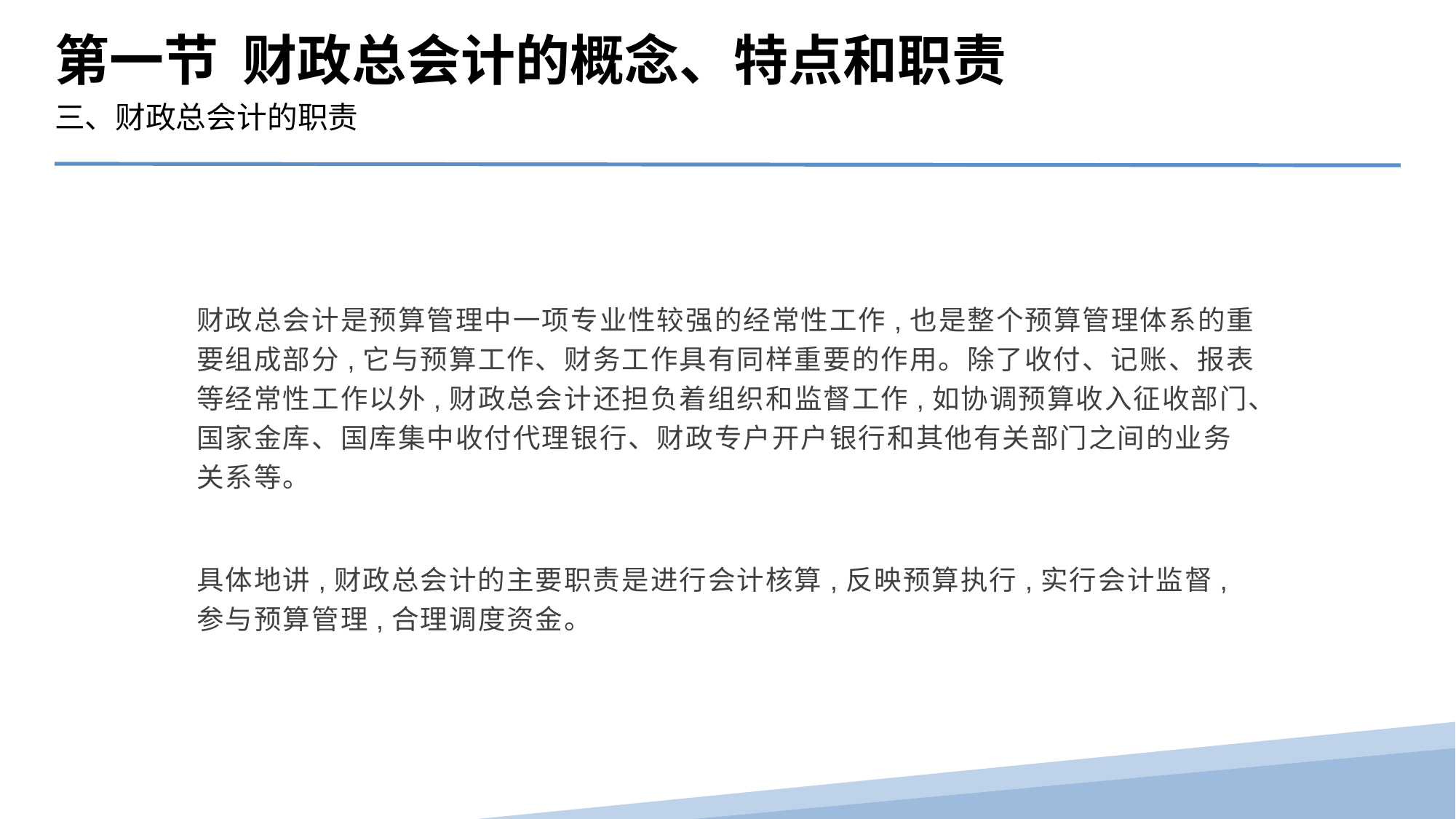

第一节  财政总会计的概念、特点和职责
三、财政总会计的职责
财政总会计是预算管理中一项专业性较强的经常性工作,也是整个预算管理体系的重要组成部分,它与预算工作、财务工作具有同样重要的作用。除了收付、记账、报表等经常性工作以外,财政总会计还担负着组织和监督工作,如协调预算收入征收部门、国家金库、国库集中收付代理银行、财政专户开户银行和其他有关部门之间的业务关系等。

具体地讲,财政总会计的主要职责是进行会计核算,反映预算执行,实行会计监督,参与预算管理,合理调度资金。